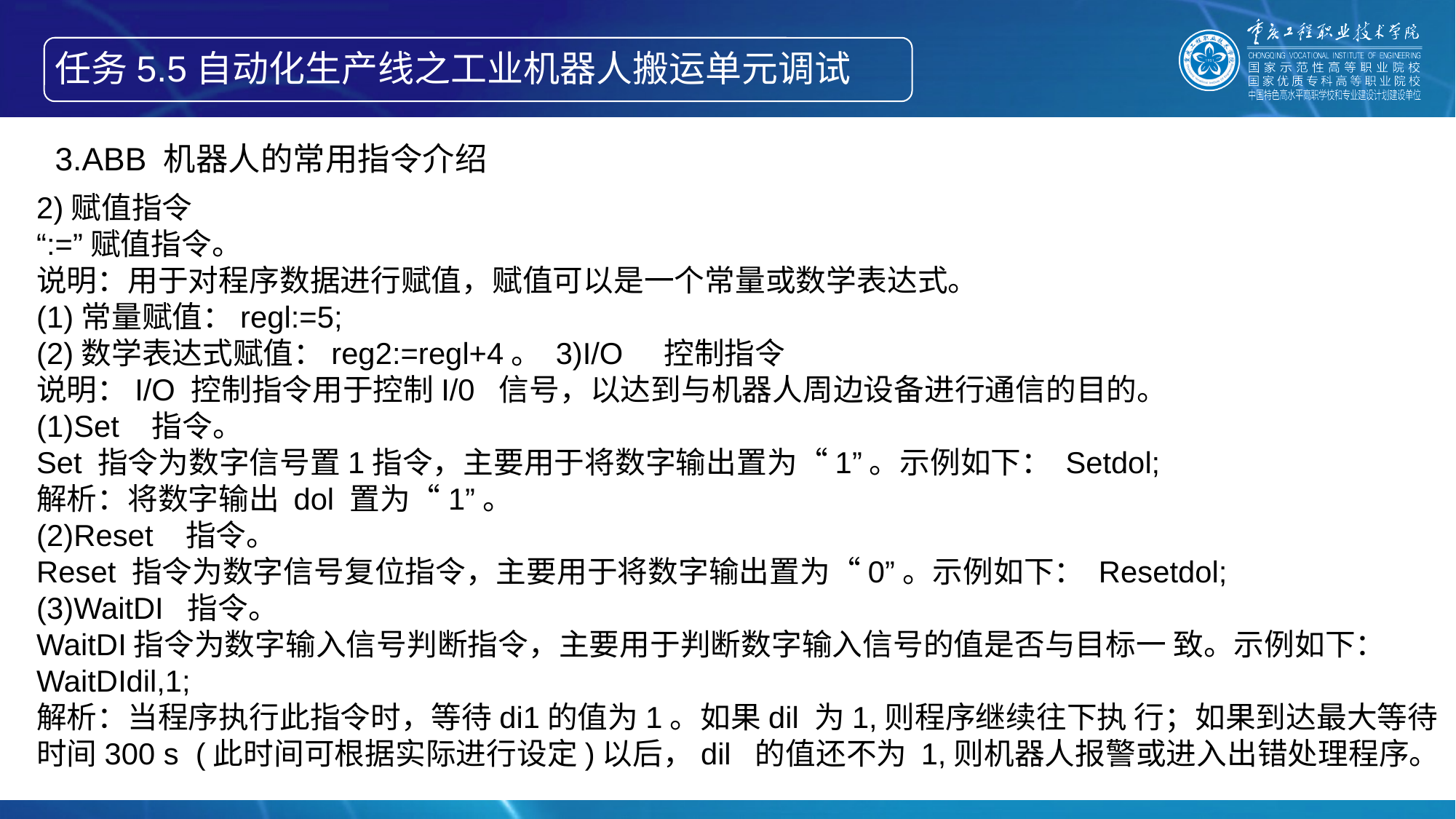

任务5.5自动化生产线之工业机器人搬运单元调试
3.ABB 机器人的常用指令介绍
2)赋值指令
“:=”赋值指令。
说明：用于对程序数据进行赋值，赋值可以是一个常量或数学表达式。
(1)常量赋值：regl:=5;
(2)数学表达式赋值：reg2:=regl+4。 3)I/O    控制指令
说明：I/O 控制指令用于控制I/0  信号，以达到与机器人周边设备进行通信的目的。
(1)Set   指令。
Set 指令为数字信号置1指令，主要用于将数字输出置为“1”。示例如下： Setdol;
解析：将数字输出 dol 置为“1”。
(2)Reset   指令。
Reset 指令为数字信号复位指令，主要用于将数字输出置为“0”。示例如下： Resetdol;
(3)WaitDI  指令。
WaitDI指令为数字输入信号判断指令，主要用于判断数字输入信号的值是否与目标一 致。示例如下：
WaitDIdil,1;
解析：当程序执行此指令时，等待di1的值为1。如果dil 为1,则程序继续往下执 行；如果到达最大等待时间300 s  (此时间可根据实际进行设定)以后，dil  的值还不为 1,则机器人报警或进入出错处理程序。